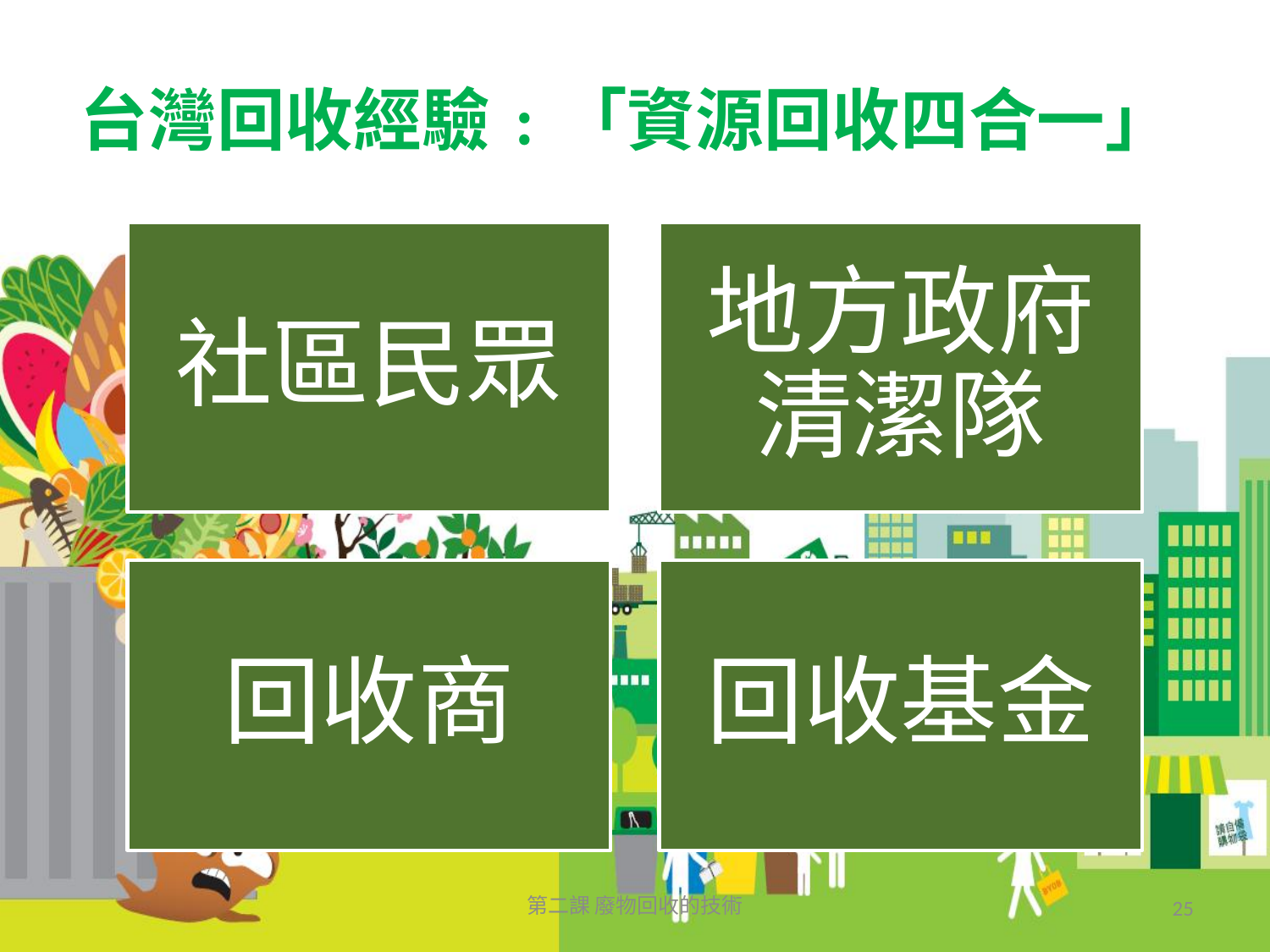

# 台灣回收經驗﹕「資源回收四合一」
社區民眾
地方政府清潔隊
回收商
回收基金
第二課 廢物回收的技術
25